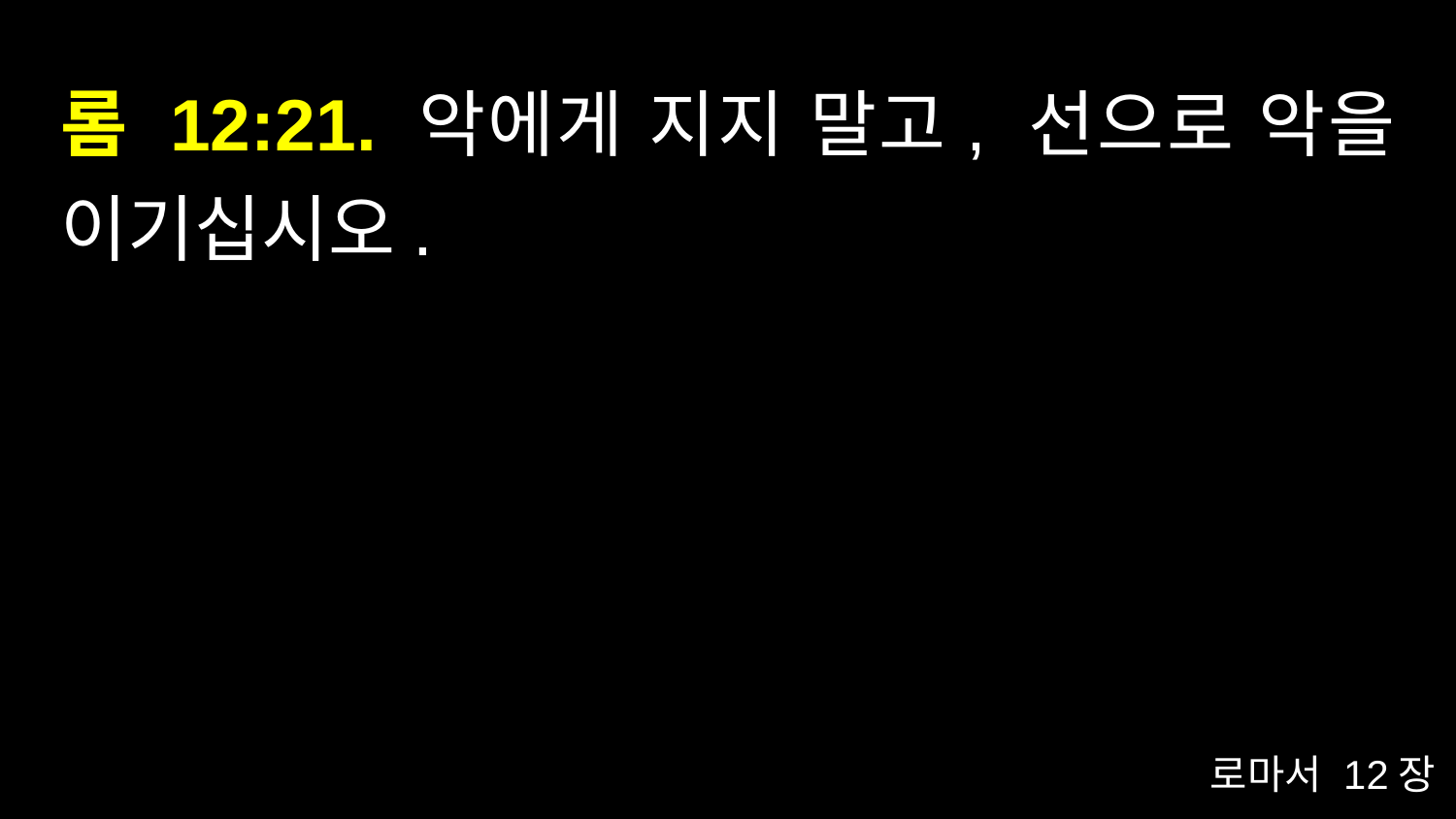

# 롬 12:21. 악에게 지지 말고, 선으로 악을 이기십시오.
로마서 12장